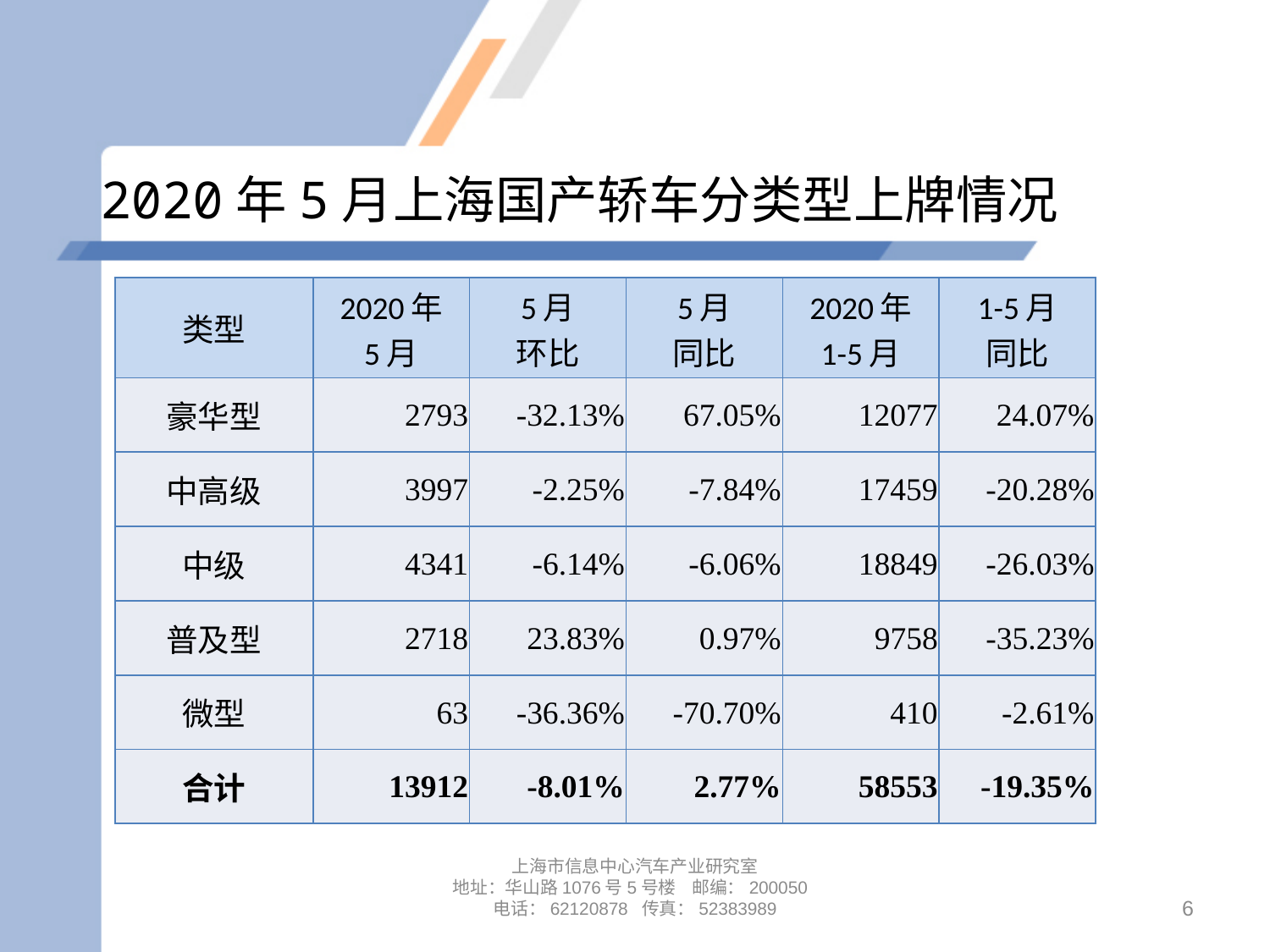

# 2020年5月上海国产轿车分类型上牌情况
| 类型 | 2020年 5月 | 5月 环比 | 5月 同比 | 2020年 1-5月 | 1-5月 同比 |
| --- | --- | --- | --- | --- | --- |
| 豪华型 | 2793 | -32.13% | 67.05% | 12077 | 24.07% |
| 中高级 | 3997 | -2.25% | -7.84% | 17459 | -20.28% |
| 中级 | 4341 | -6.14% | -6.06% | 18849 | -26.03% |
| 普及型 | 2718 | 23.83% | 0.97% | 9758 | -35.23% |
| 微型 | 63 | -36.36% | -70.70% | 410 | -2.61% |
| 合计 | 13912 | -8.01% | 2.77% | 58553 | -19.35% |
上海市信息中心汽车产业研究室
地址：华山路1076号5号楼    邮编：200050
电话：62120878  传真：52383989

6